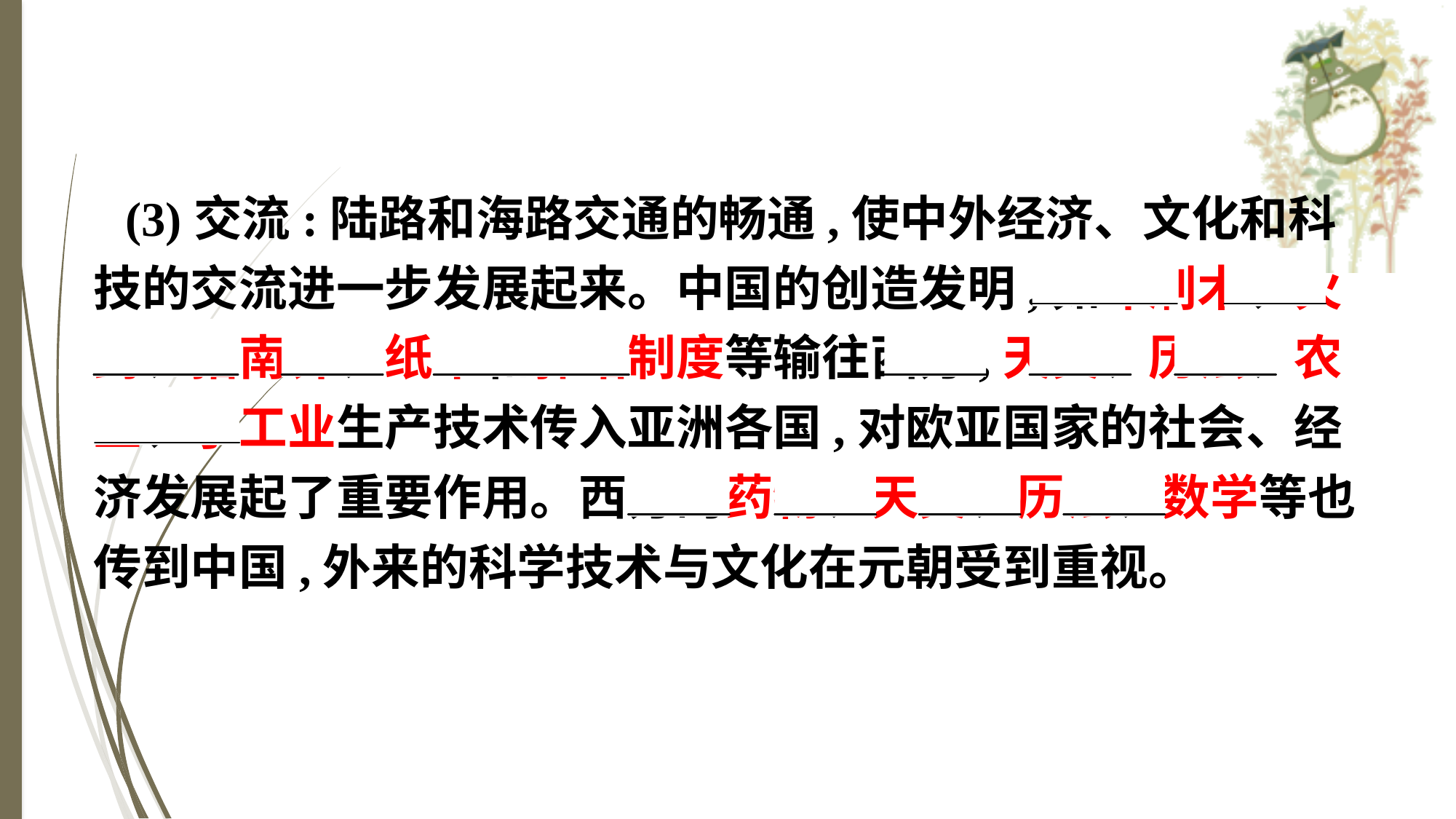

(3)交流:陆路和海路交通的畅通,使中外经济、文化和科技的交流进一步发展起来。中国的创造发明,如印刷术、火药、指南针、纸币和驿站制度等输往西方,天文、历法、农业、手工业生产技术传入亚洲各国,对欧亚国家的社会、经济发展起了重要作用。西方的药物、天文、历法、数学等也传到中国,外来的科学技术与文化在元朝受到重视。